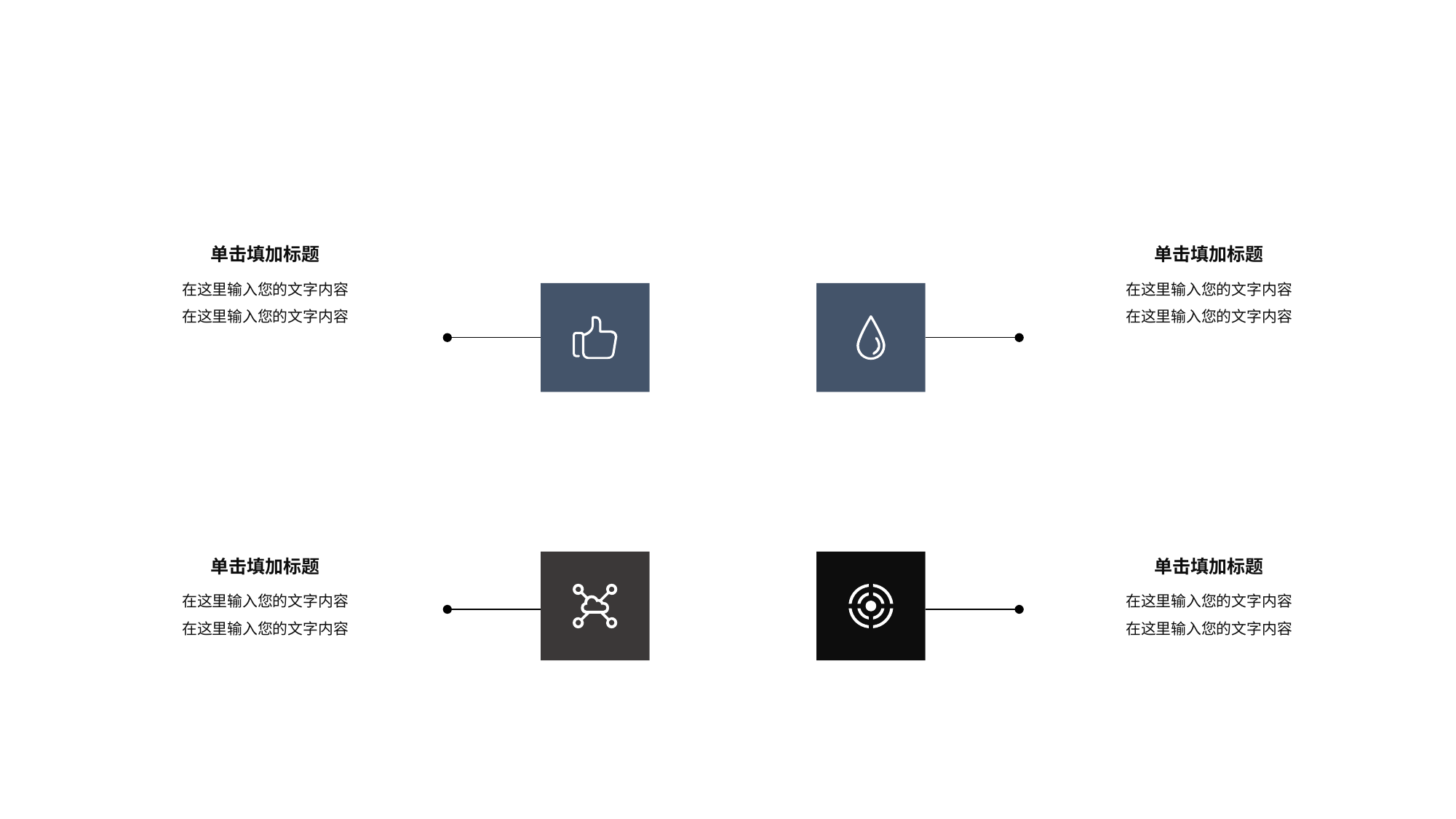

单击填加标题
单击填加标题
在这里输入您的文字内容
在这里输入您的文字内容
在这里输入您的文字内容
在这里输入您的文字内容

单击填加标题
单击填加标题

在这里输入您的文字内容
在这里输入您的文字内容
在这里输入您的文字内容
在这里输入您的文字内容